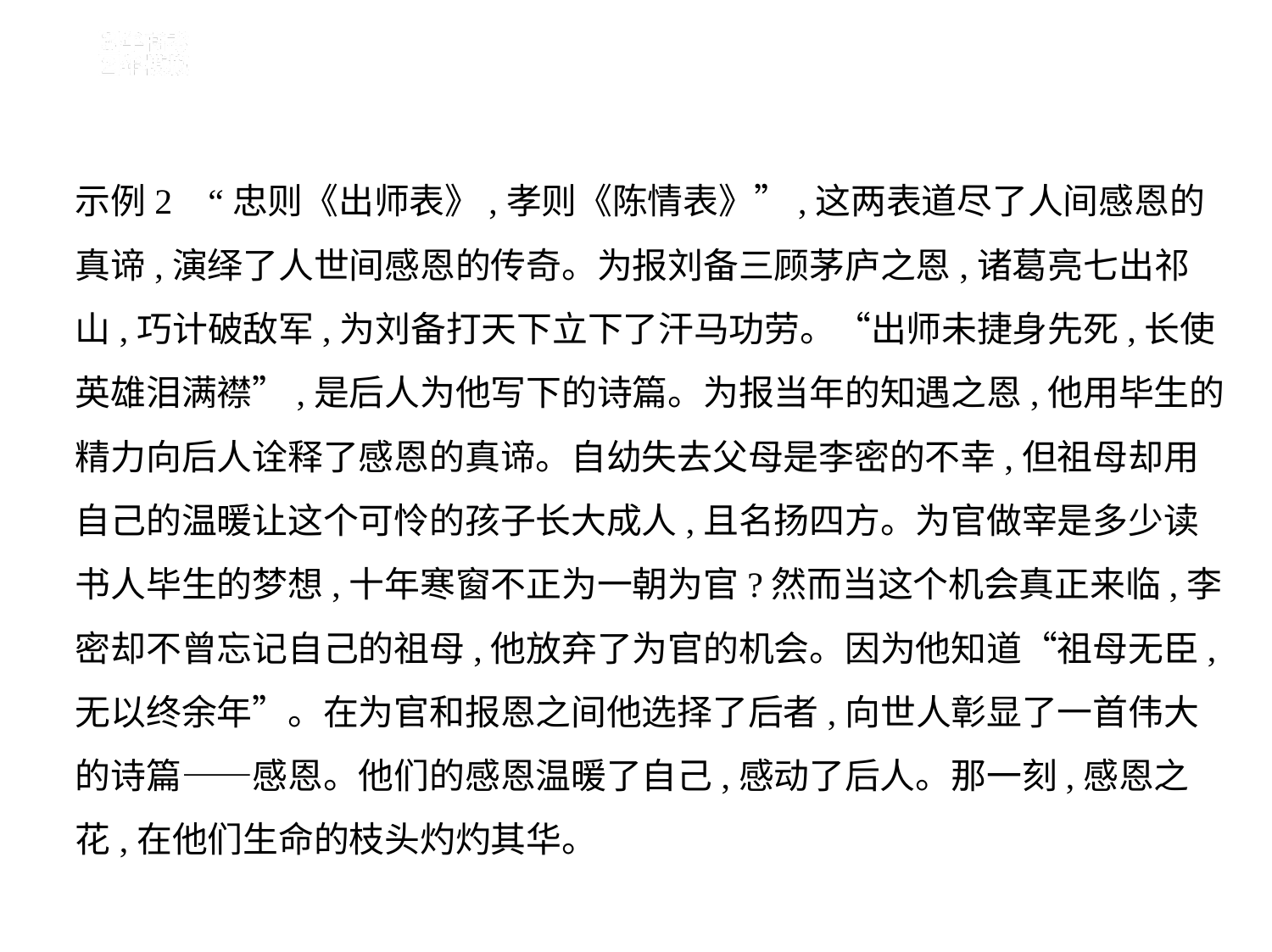

示例2    “忠则《出师表》,孝则《陈情表》”,这两表道尽了人间感恩的
真谛,演绎了人世间感恩的传奇。为报刘备三顾茅庐之恩,诸葛亮七出祁
山,巧计破敌军,为刘备打天下立下了汗马功劳。“出师未捷身先死,长使
英雄泪满襟”,是后人为他写下的诗篇。为报当年的知遇之恩,他用毕生的
精力向后人诠释了感恩的真谛。自幼失去父母是李密的不幸,但祖母却用
自己的温暖让这个可怜的孩子长大成人,且名扬四方。为官做宰是多少读
书人毕生的梦想,十年寒窗不正为一朝为官?然而当这个机会真正来临,李
密却不曾忘记自己的祖母,他放弃了为官的机会。因为他知道“祖母无臣,
无以终余年”。在为官和报恩之间他选择了后者,向世人彰显了一首伟大
的诗篇——感恩。他们的感恩温暖了自己,感动了后人。那一刻,感恩之
花,在他们生命的枝头灼灼其华。